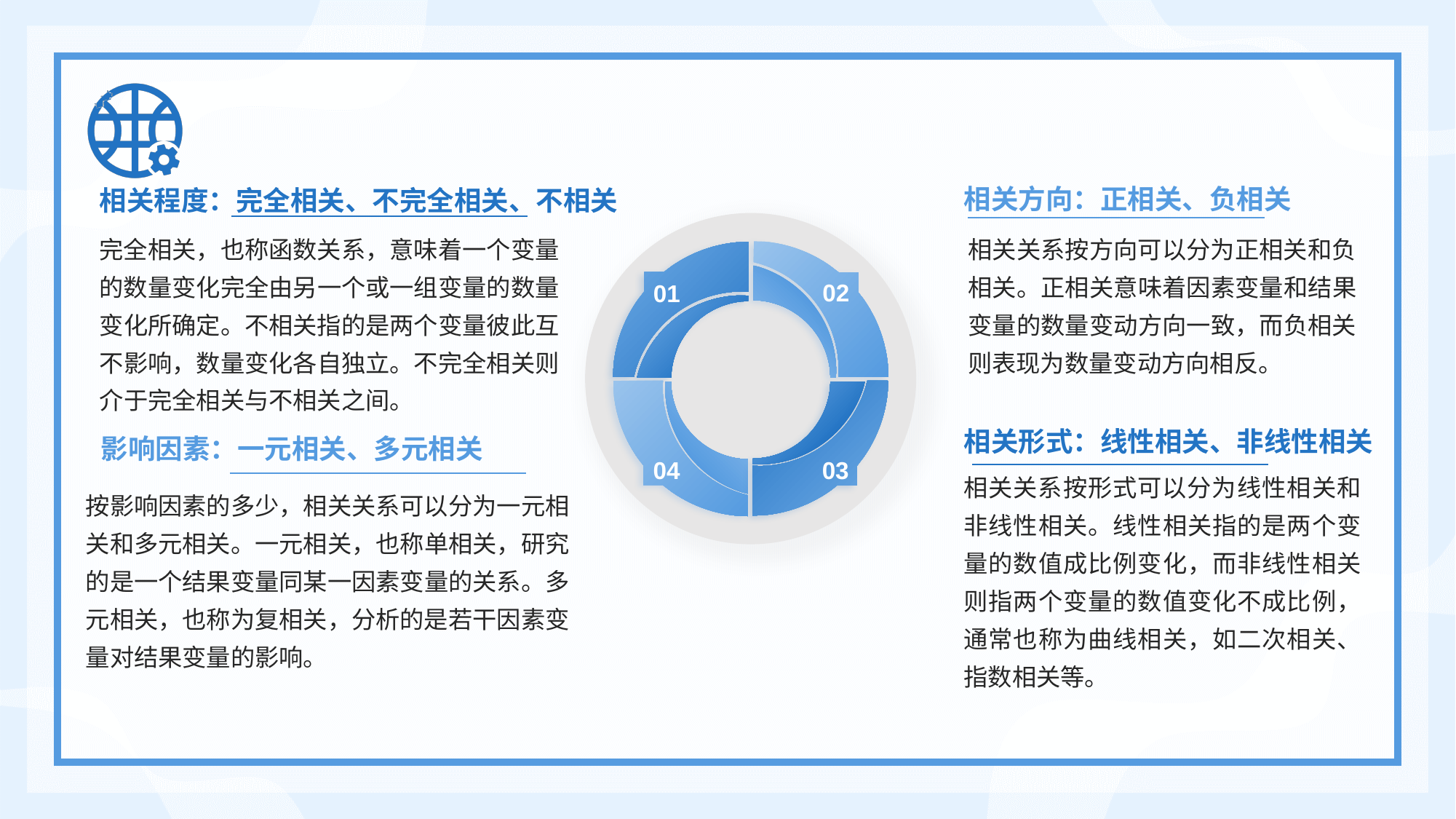

相关方向：正相关、负相关
相关程度：完全相关、不完全相关、不相关

完全相关，也称函数关系，意味着一个变量的数量变化完全由另一个或一组变量的数量变化所确定。不相关指的是两个变量彼此互不影响，数量变化各自独立。不完全相关则介于完全相关与不相关之间。
相关关系按方向可以分为正相关和负相关。正相关意味着因素变量和结果变量的数量变动方向一致，而负相关则表现为数量变动方向相反。
02
01

04
03

相关形式：线性相关、非线性相关
影响因素：一元相关、多元相关
相关关系按形式可以分为线性相关和非线性相关。线性相关指的是两个变量的数值成比例变化，而非线性相关则指两个变量的数值变化不成比例，通常也称为曲线相关，如二次相关、指数相关等。
按影响因素的多少，相关关系可以分为一元相关和多元相关。一元相关，也称单相关，研究的是一个结果变量同某一因素变量的关系。多元相关，也称为复相关，分析的是若干因素变量对结果变量的影响。